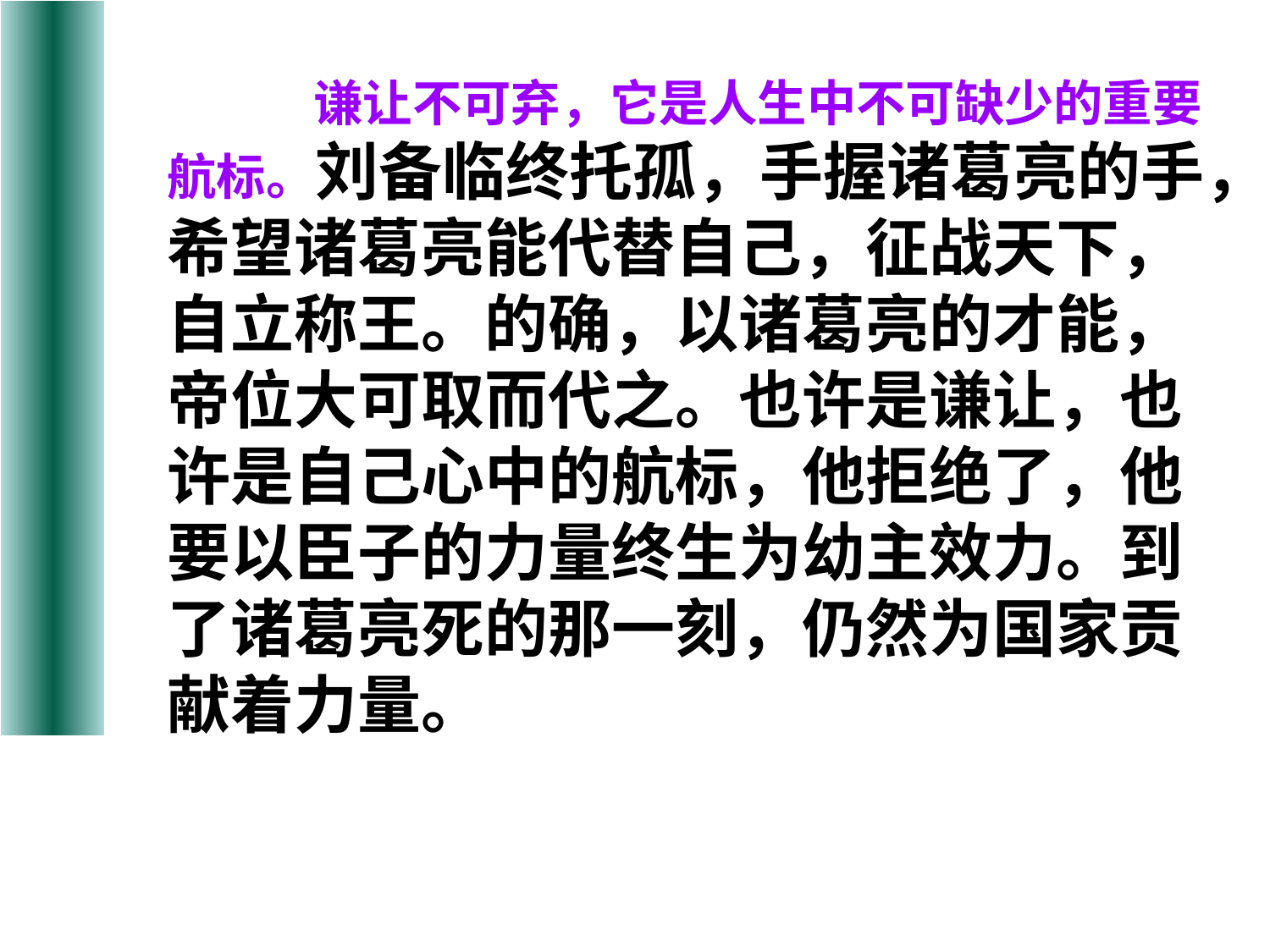

谦让不可弃，它是人生中不可缺少的重要航标。刘备临终托孤，手握诸葛亮的手，希望诸葛亮能代替自己，征战天下，自立称王。的确，以诸葛亮的才能，帝位大可取而代之。也许是谦让，也许是自己心中的航标，他拒绝了，他要以臣子的力量终生为幼主效力。到了诸葛亮死的那一刻，仍然为国家贡献着力量。